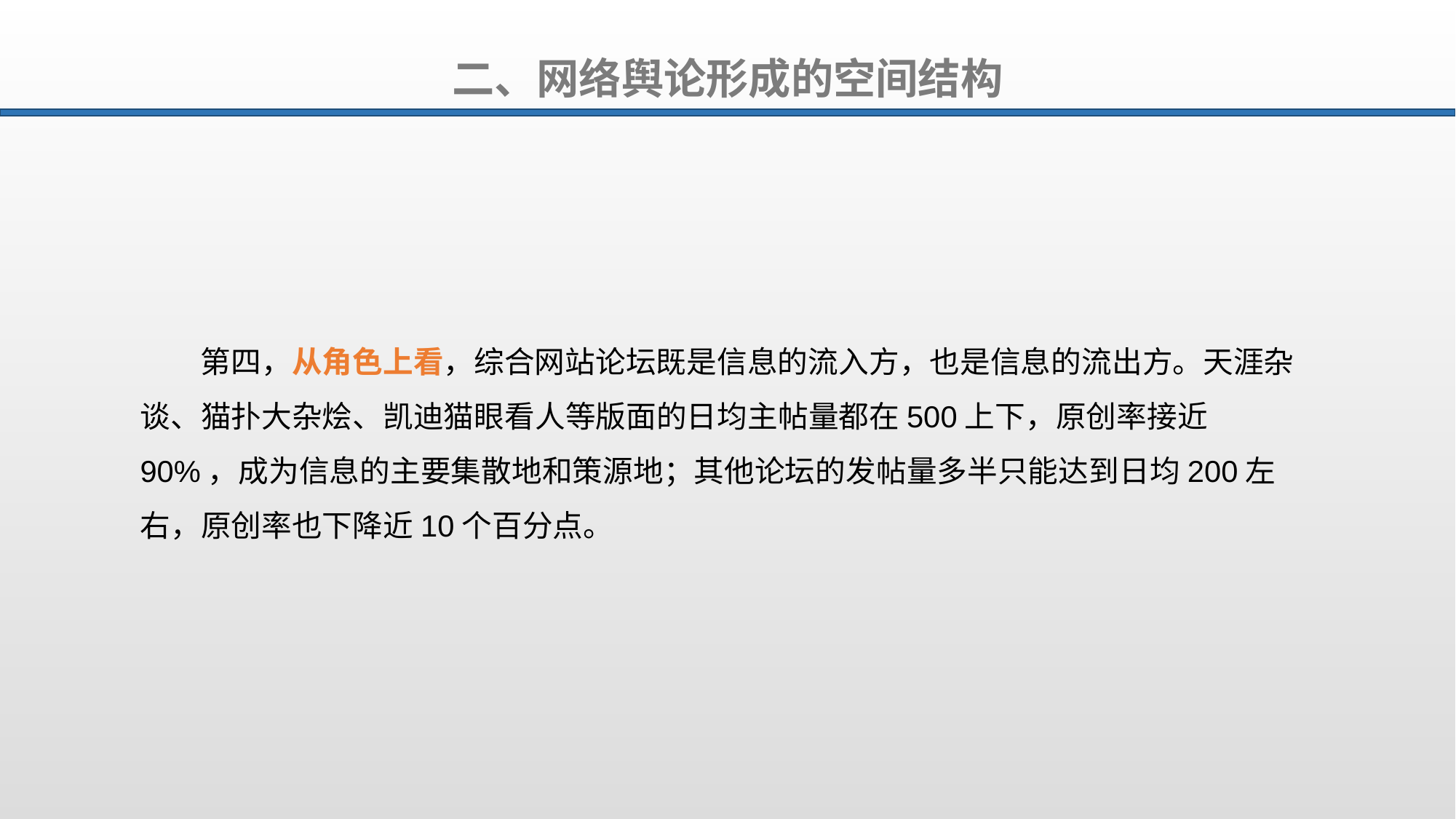

二、网络舆论形成的空间结构

第四，从角色上看，综合网站论坛既是信息的流入方，也是信息的流出方。天涯杂谈、猫扑大杂烩、凯迪猫眼看人等版面的日均主帖量都在500上下，原创率接近90%，成为信息的主要集散地和策源地；其他论坛的发帖量多半只能达到日均200左右，原创率也下降近10个百分点。